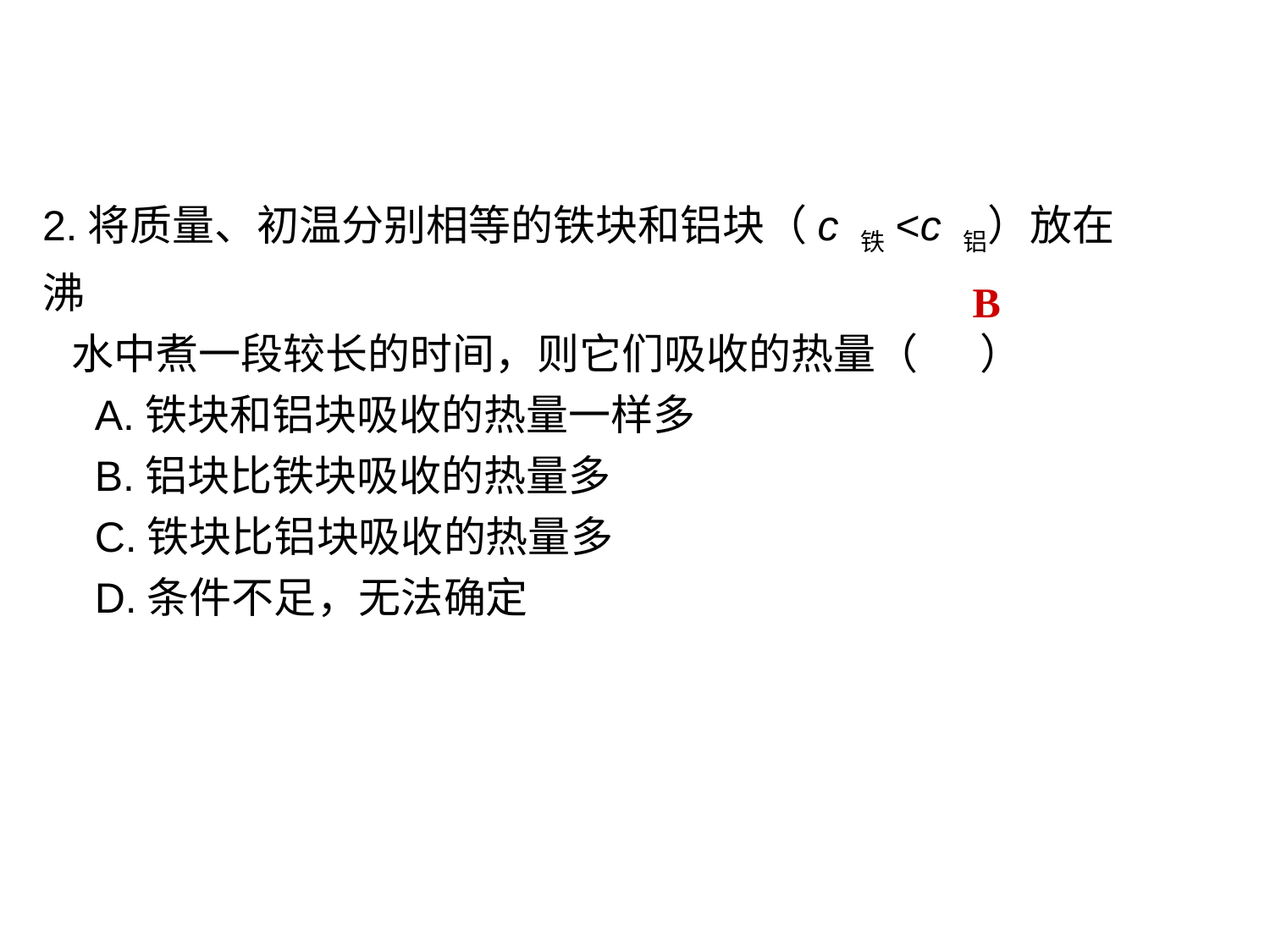

2.将质量、初温分别相等的铁块和铝块（c 铁<c 铝）放在沸
  水中煮一段较长的时间，则它们吸收的热量（　  ）
　A.铁块和铝块吸收的热量一样多　
　B.铝块比铁块吸收的热量多
　C.铁块比铝块吸收的热量多　
　D.条件不足，无法确定
B